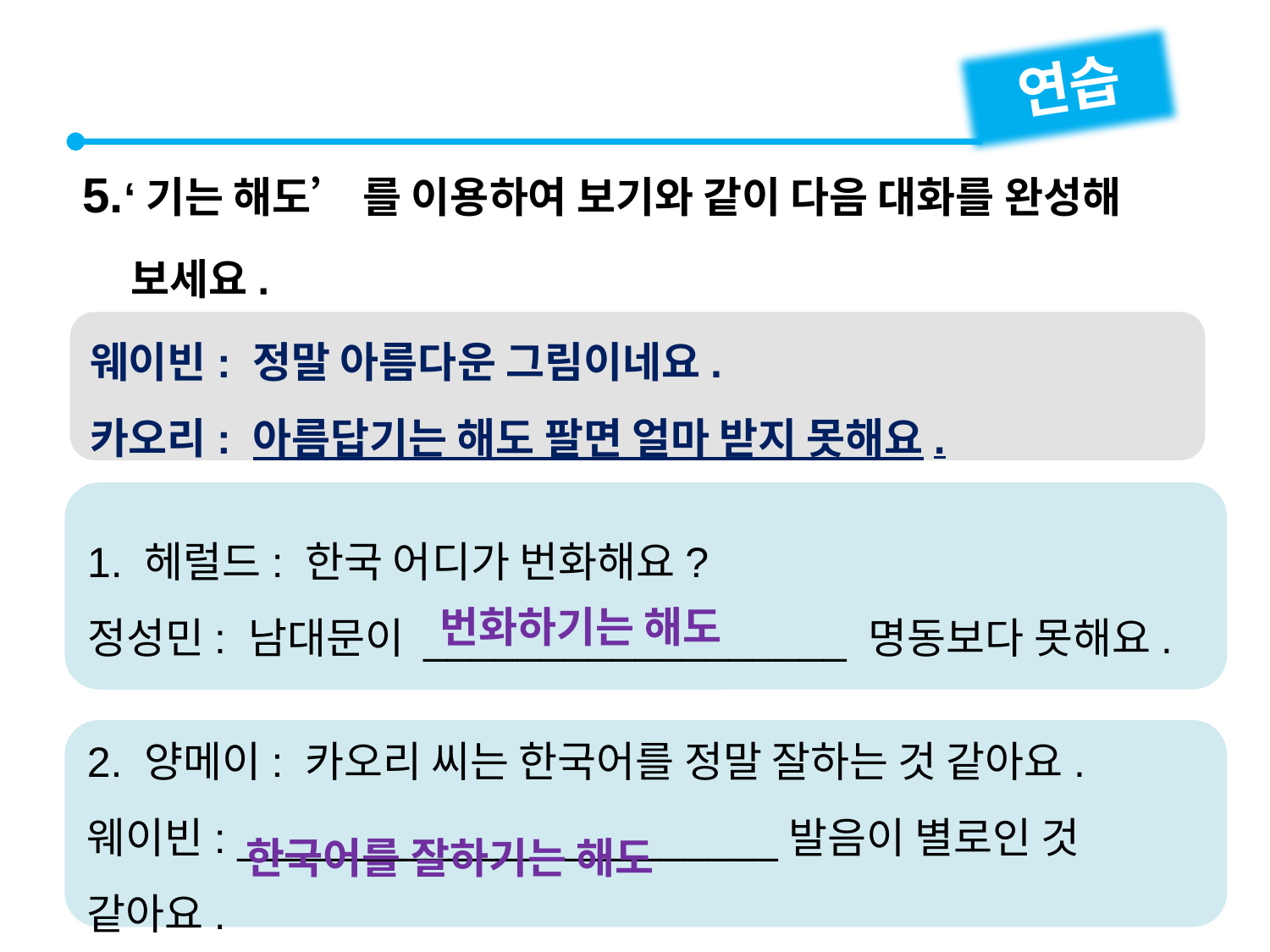

연습
5.‘기는 해도’ 를 이용하여 보기와 같이 다음 대화를 완성해
    보세요.
웨이빈: 정말 아름다운 그림이네요.
카오리: 아름답기는 해도 팔면 얼마 받지 못해요.
1. 헤럴드: 한국 어디가 번화해요?
정성민: 남대문이 __________________ 명동보다 못해요.
번화하기는 해도
2. 양메이: 카오리 씨는 한국어를 정말 잘하는 것 같아요.
웨이빈: _______________________발음이 별로인 것 같아요.
한국어를 잘하기는 해도